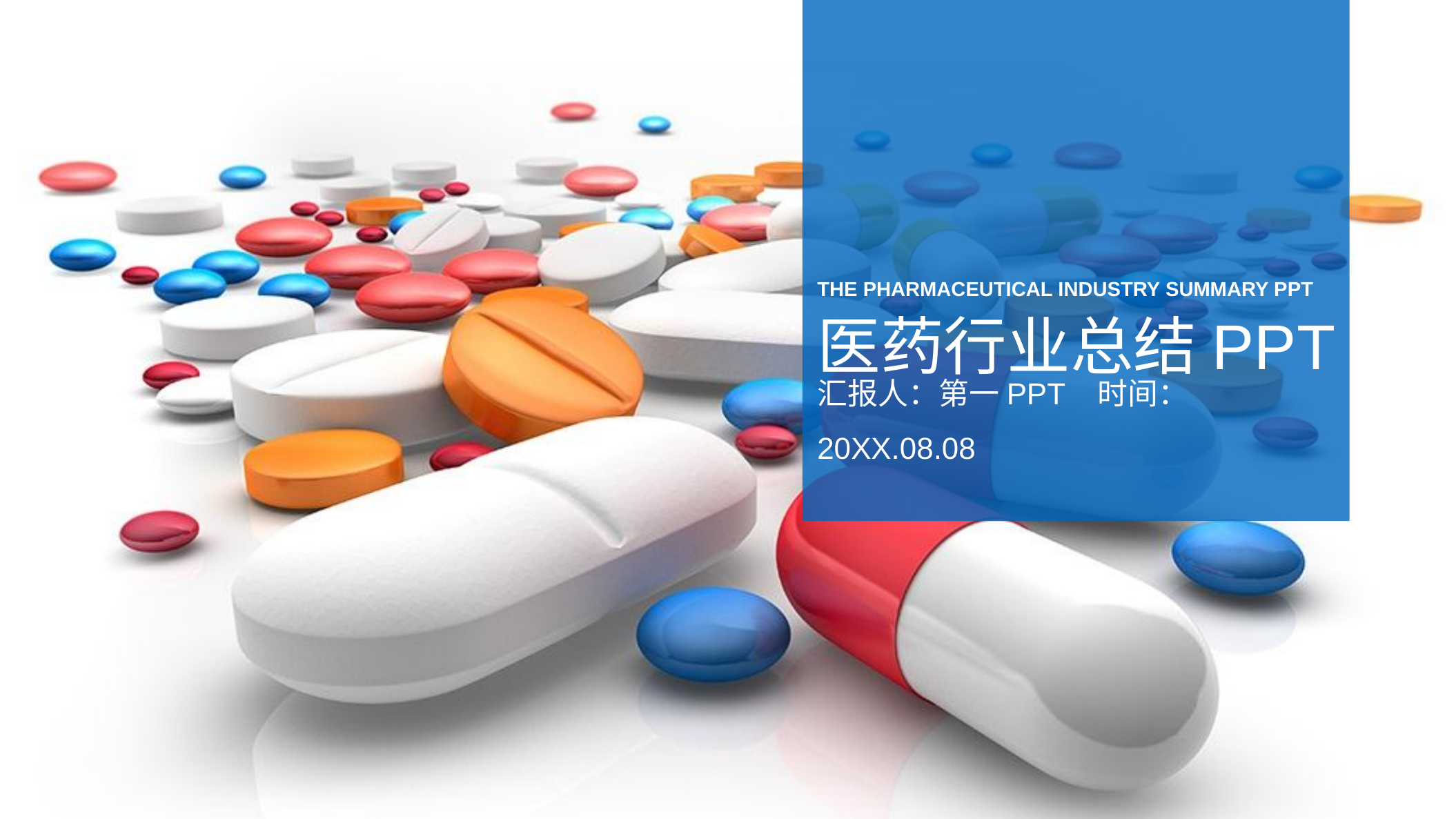

THE PHARMACEUTICAL INDUSTRY SUMMARY PPT
医药行业总结PPT
汇报人：第一PPT   时间：20XX.08.08